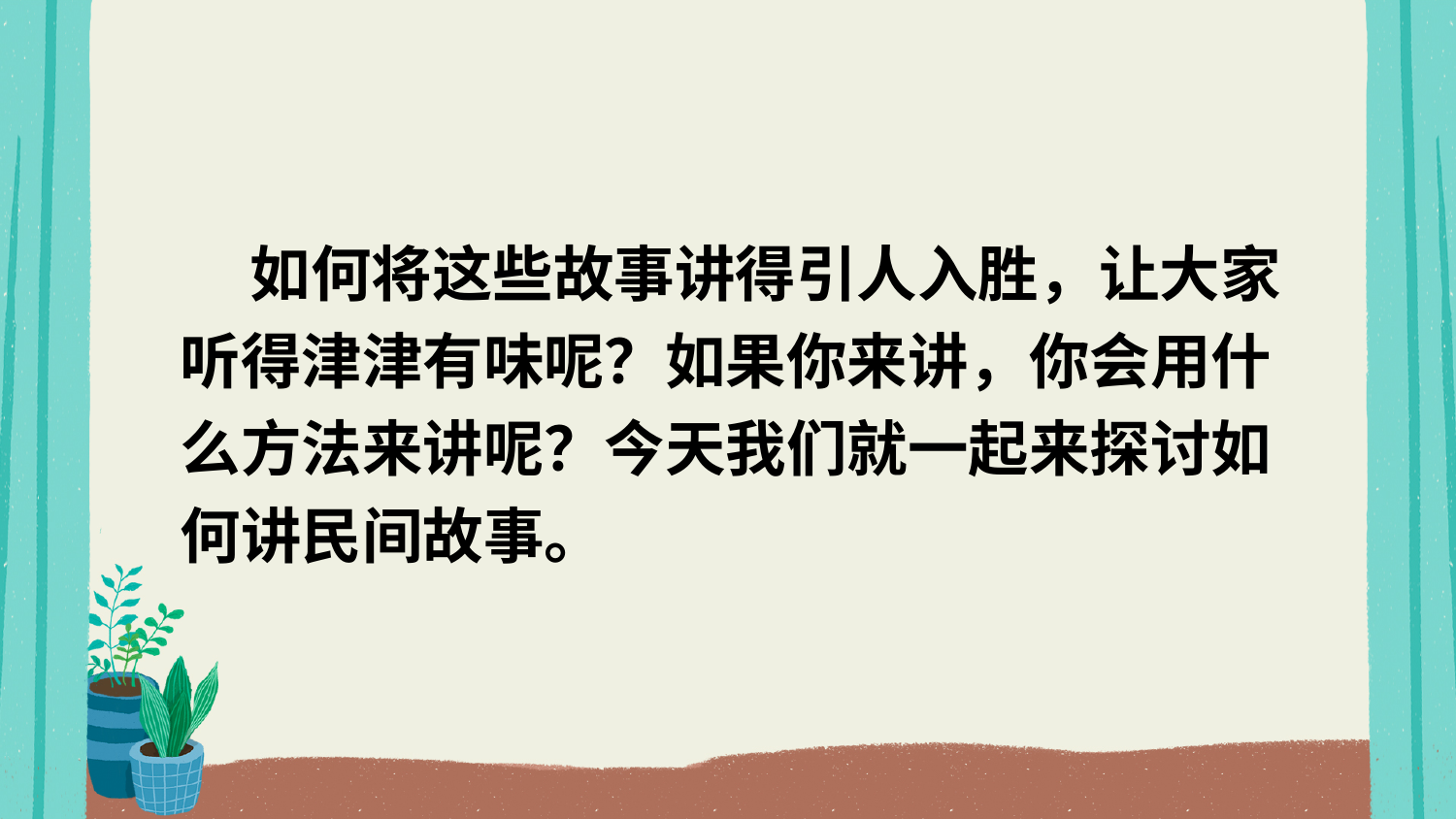

如何将这些故事讲得引人入胜，让大家听得津津有味呢？如果你来讲，你会用什么方法来讲呢？今天我们就一起来探讨如何讲民间故事。